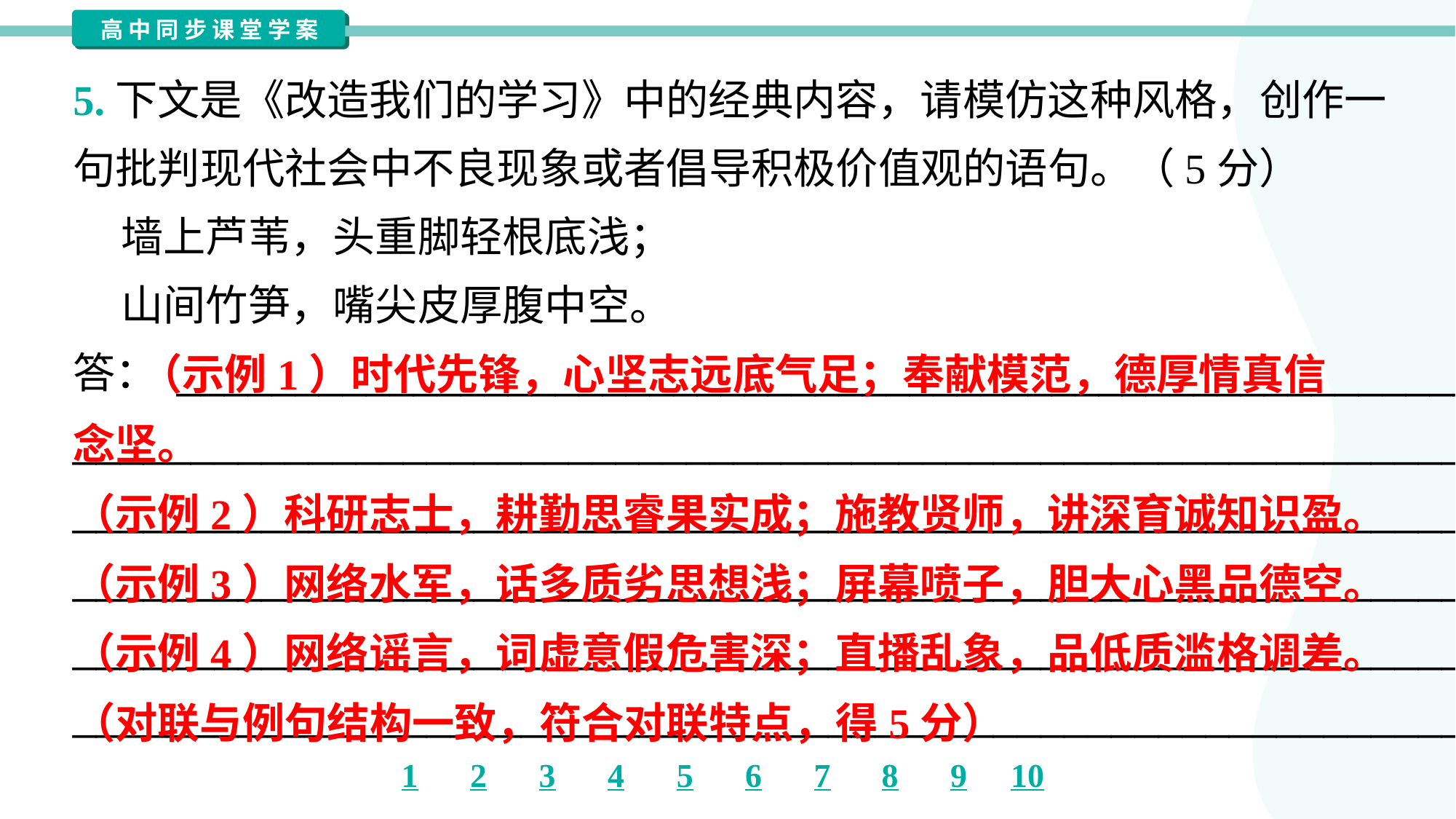

5.下文是《改造我们的学习》中的经典内容，请模仿这种风格，创作一
句批判现代社会中不良现象或者倡导积极价值观的语句。（5分）
    墙上芦苇，头重脚轻根底浅；
    山间竹笋，嘴尖皮厚腹中空。
答： ________________________________________________________
_____________________________________________________________
_____________________________________________________________
_____________________________________________________________
_____________________________________________________________
_____________________________________________________________
      （示例1）时代先锋，心坚志远底气足；奉献模范，德厚情真信
念坚。
（示例2）科研志士，耕勤思睿果实成；施教贤师，讲深育诚知识盈。
（示例3）网络水军，话多质劣思想浅；屏幕喷子，胆大心黑品德空。
（示例4）网络谣言，词虚意假危害深；直播乱象，品低质滥格调差。
（对联与例句结构一致，符合对联特点，得5分）